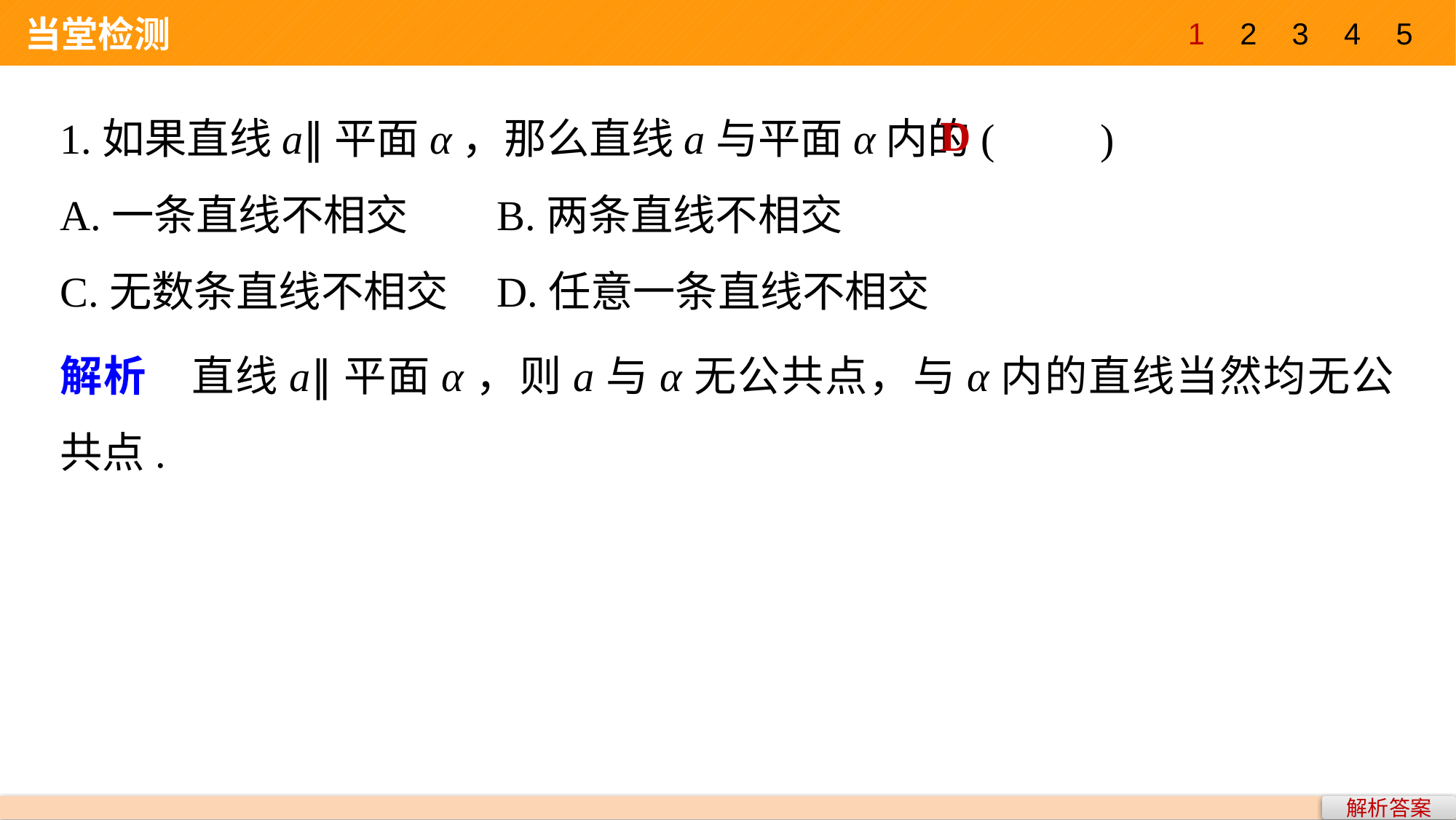

1
2
3
4
5
  当堂检测
1.如果直线a∥平面α，那么直线a与平面α内的(　　)
A.一条直线不相交  	B.两条直线不相交
C.无数条直线不相交  	D.任意一条直线不相交
D
解析　直线a∥平面α，则a与α无公共点，与α内的直线当然均无公共点.
解析答案